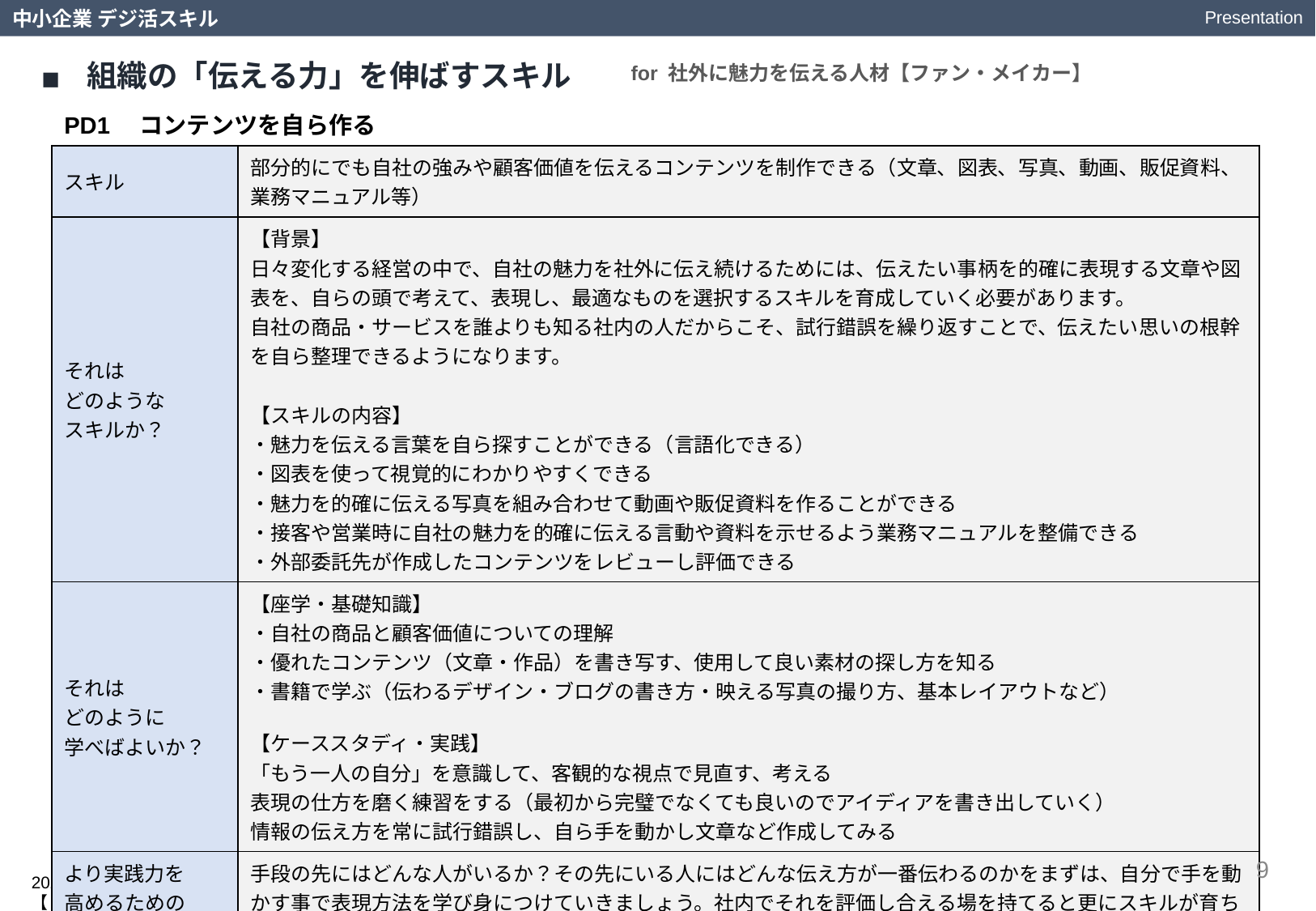

Presentation
中小企業 デジ活スキル
組織の「伝える力」を伸ばすスキル
for 社外に魅力を伝える人材【ファン・メイカー】
PD1　コンテンツを自ら作る
| スキル | 部分的にでも自社の強みや顧客価値を伝えるコンテンツを制作できる（文章、図表、写真、動画、販促資料、業務マニュアル等） |
| --- | --- |
| それは どのような スキルか？ | 【背景】 日々変化する経営の中で、自社の魅力を社外に伝え続けるためには、伝えたい事柄を的確に表現する文章や図表を、自らの頭で考えて、表現し、最適なものを選択するスキルを育成していく必要があります。 自社の商品・サービスを誰よりも知る社内の人だからこそ、試行錯誤を繰り返すことで、伝えたい思いの根幹を自ら整理できるようになります。 【スキルの内容】 ・魅力を伝える言葉を自ら探すことができる（言語化できる） ・図表を使って視覚的にわかりやすくできる ・魅力を的確に伝える写真を組み合わせて動画や販促資料を作ることができる ・接客や営業時に自社の魅力を的確に伝える言動や資料を示せるよう業務マニュアルを整備できる ・外部委託先が作成したコンテンツをレビューし評価できる |
| それは どのように 学べばよいか？ | 【座学・基礎知識】 ・自社の商品と顧客価値についての理解 ・優れたコンテンツ（文章・作品）を書き写す、使用して良い素材の探し方を知る ・書籍で学ぶ（伝わるデザイン・ブログの書き方・映える写真の撮り方、基本レイアウトなど） 【ケーススタディ・実践】 「もう一人の自分」を意識して、客観的な視点で見直す、考える 表現の仕方を磨く練習をする（最初から完璧でなくても良いのでアイディアを書き出していく） 情報の伝え方を常に試行錯誤し、自ら手を動かし文章など作成してみる |
| より実践力を 高めるための 視点や考え方は？ | 手段の先にはどんな人がいるか？その先にいる人にはどんな伝え方が一番伝わるのかをまずは、自分で手を動かす事で表現方法を学び身につけていきましょう。社内でそれを評価し合える場を持てると更にスキルが育ちます。社内で作成したチラシなどの原案を外部の専門家に依頼して見やすくデザインしてもらう時の伝え方もより的確なものになります。 |
9